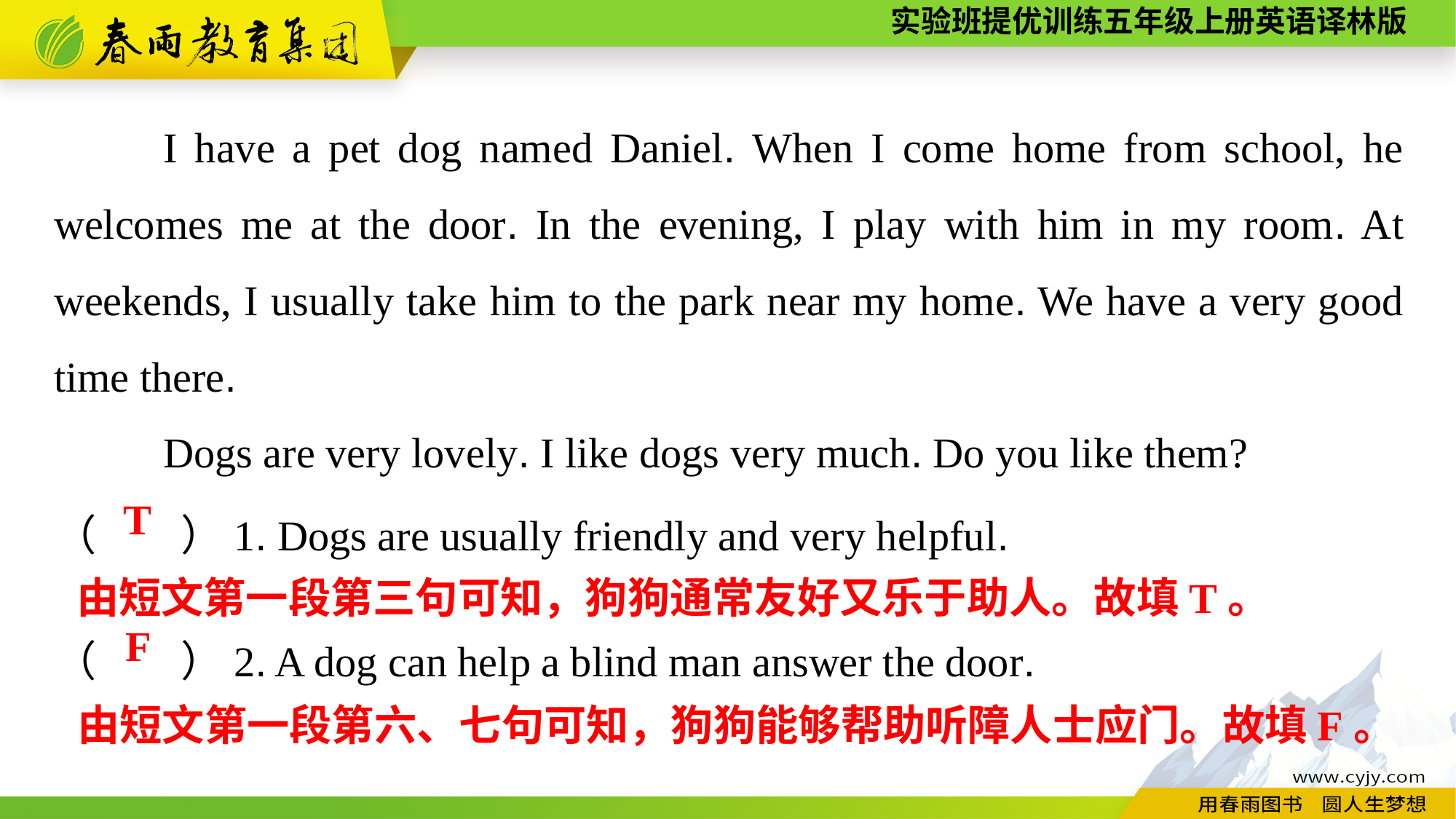

I have a pet dog named Daniel. When I come home from school, he welcomes me at the door. In the evening, I play with him in my room. At weekends, I usually take him to the park near my home. We have a very good time there.
	Dogs are very lovely. I like dogs very much. Do you like them?
（　　）1. Dogs are usually friendly and very helpful.

（　　）2. A dog can help a blind man answer the door.
T
由短文第一段第三句可知，狗狗通常友好又乐于助人。故填T。
F
由短文第一段第六、七句可知，狗狗能够帮助听障人士应门。故填F。